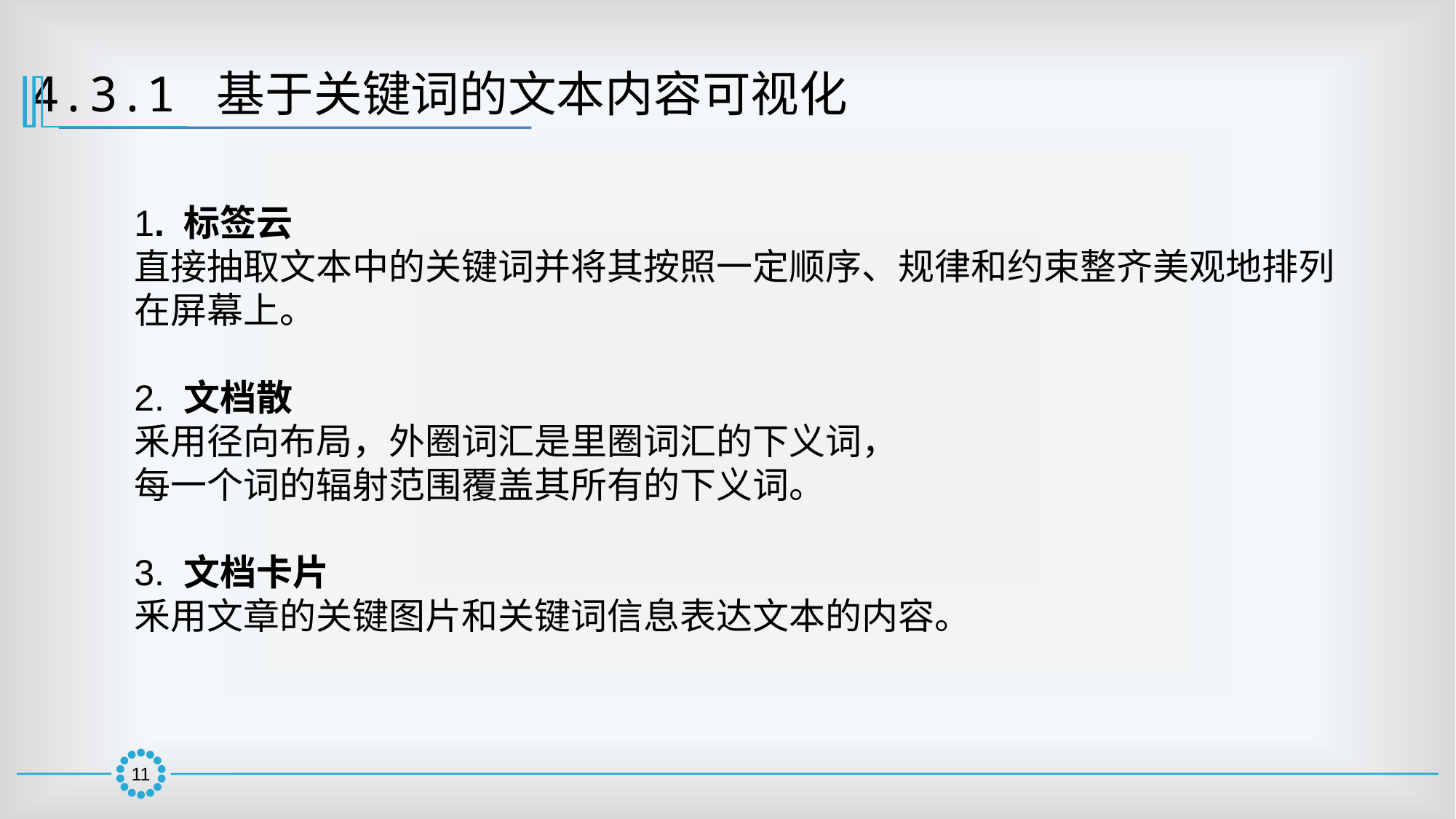

4.3.1 基于关键词的文本内容可视化

1. 标签云
直接抽取文本中的关键词并将其按照一定顺序、规律和约束整齐美观地排列在屏幕上。

2. 文档散
釆用径向布局，外圈词汇是里圈词汇的下义词，
每一个词的辐射范围覆盖其所有的下义词。

3. 文档卡片
釆用文章的关键图片和关键词信息表达文本的内容。

11